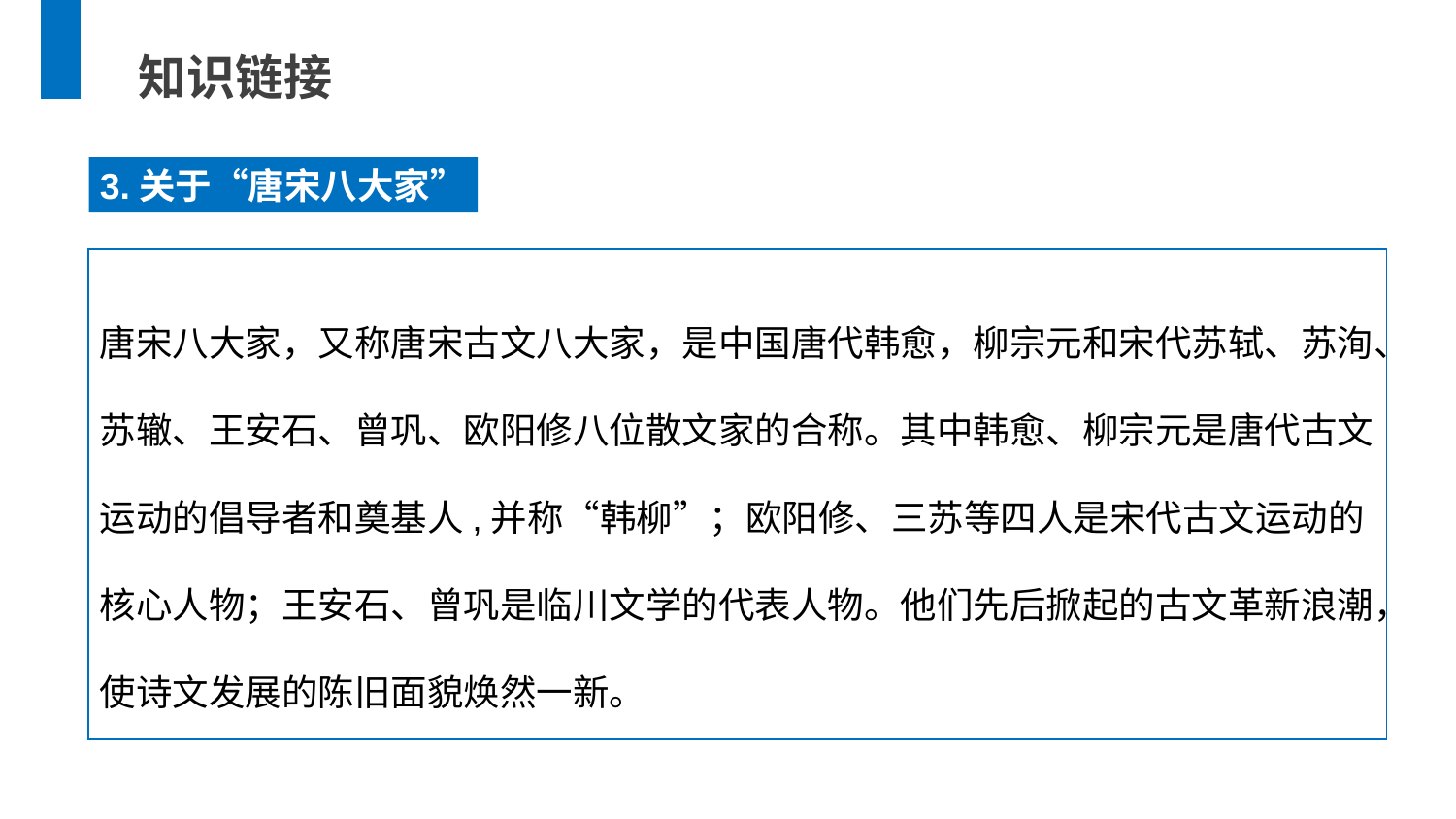

知识链接
3.关于“唐宋八大家”
唐宋八大家，又称唐宋古文八大家，是中国唐代韩愈，柳宗元和宋代苏轼、苏洵、苏辙、王安石、曾巩、欧阳修八位散文家的合称。其中韩愈、柳宗元是唐代古文运动的倡导者和奠基人,并称“韩柳”；欧阳修、三苏等四人是宋代古文运动的核心人物；王安石、曾巩是临川文学的代表人物。他们先后掀起的古文革新浪潮，使诗文发展的陈旧面貌焕然一新。